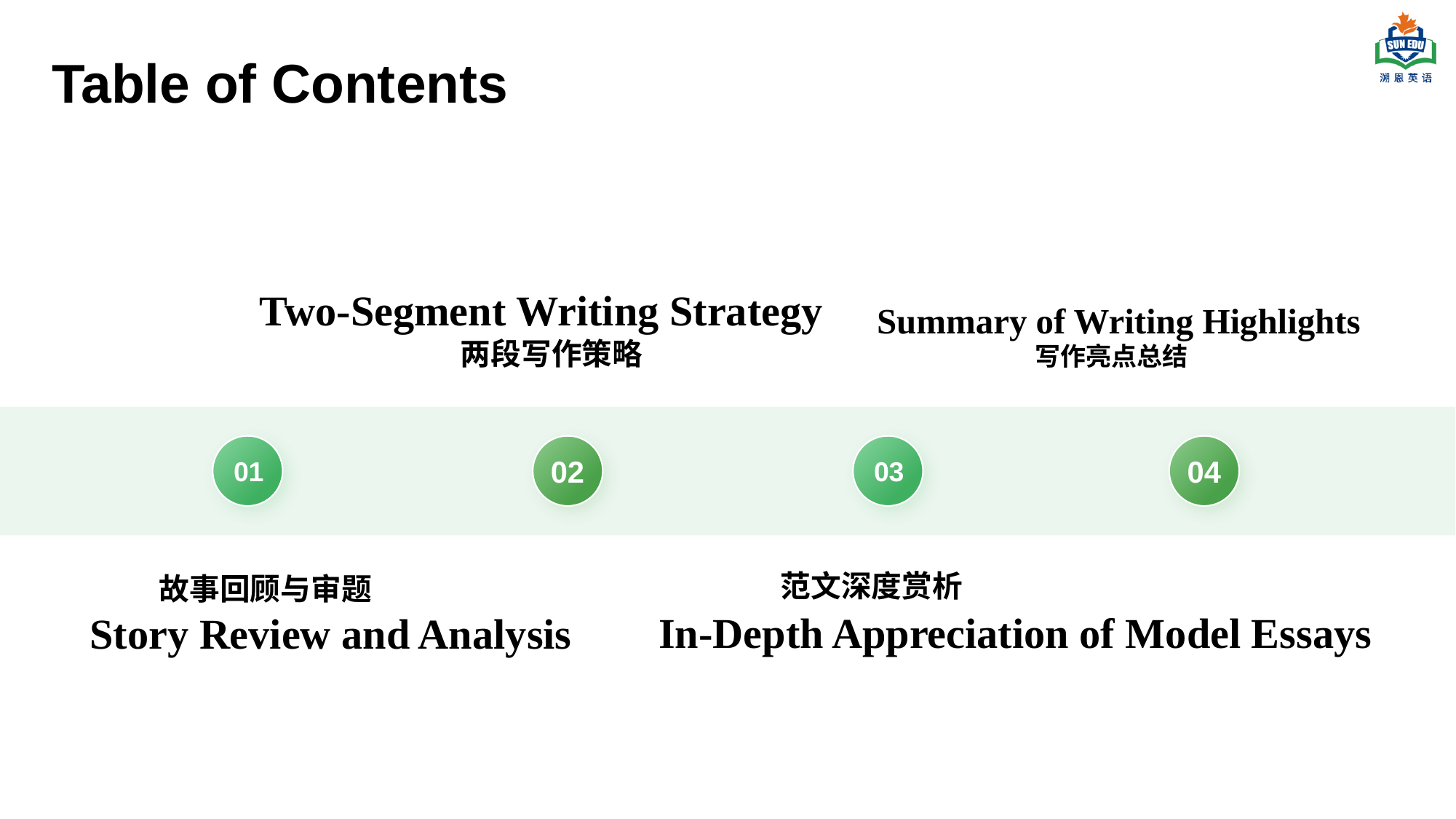

# Table of Contents

Two-Segment Writing Strategy
                            两段写作策略
02
Summary of Writing Highlights
                           写作亮点总结
04

01
         故事回顾与审题
Story Review and Analysis

03
               范文深度赏析
In-Depth Appreciation of Model Essays